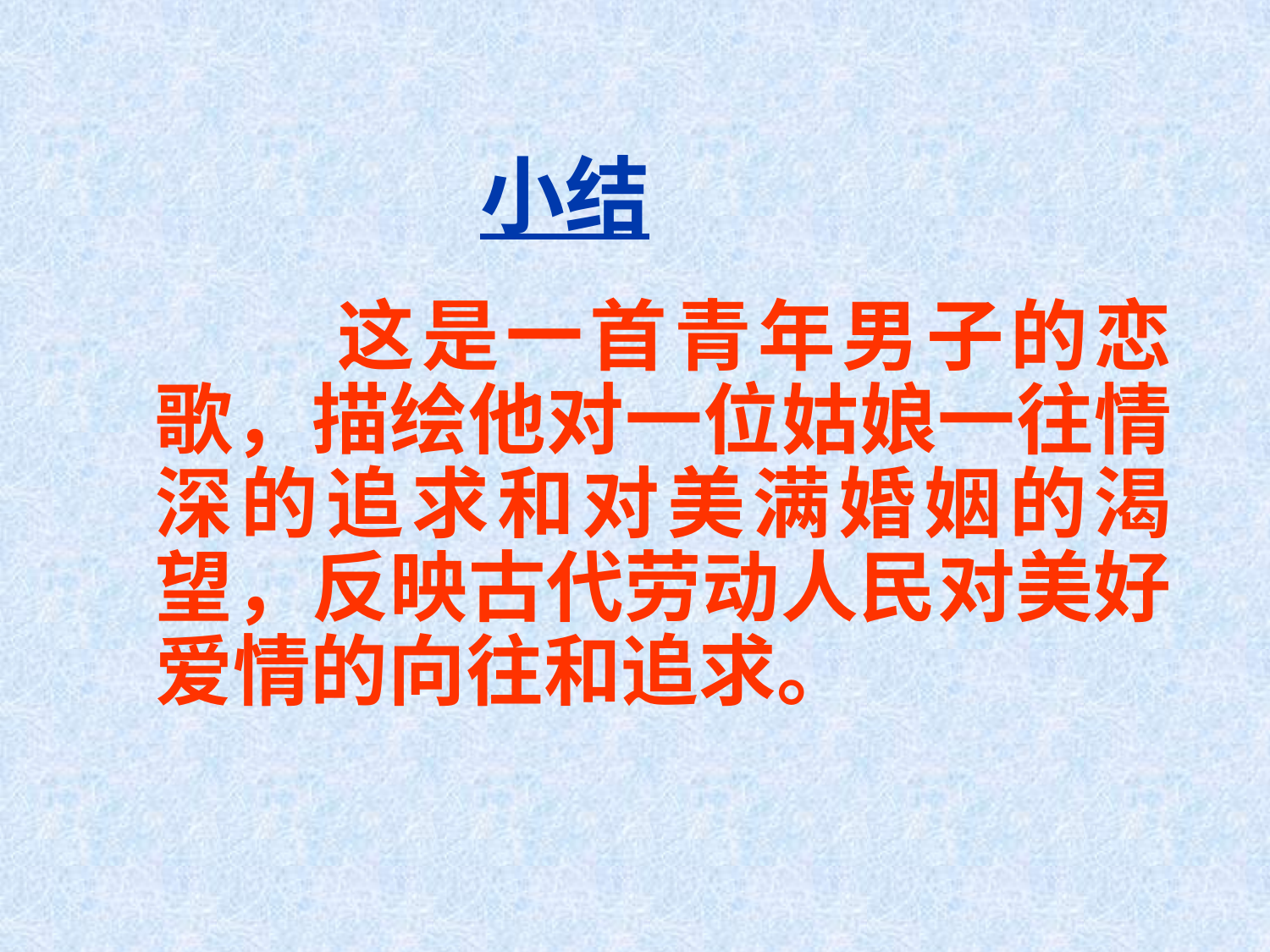

# 小结

          这是一首青年男子的恋歌，描绘他对一位姑娘一往情深的追求和对美满婚姻的渴望，反映古代劳动人民对美好爱情的向往和追求。